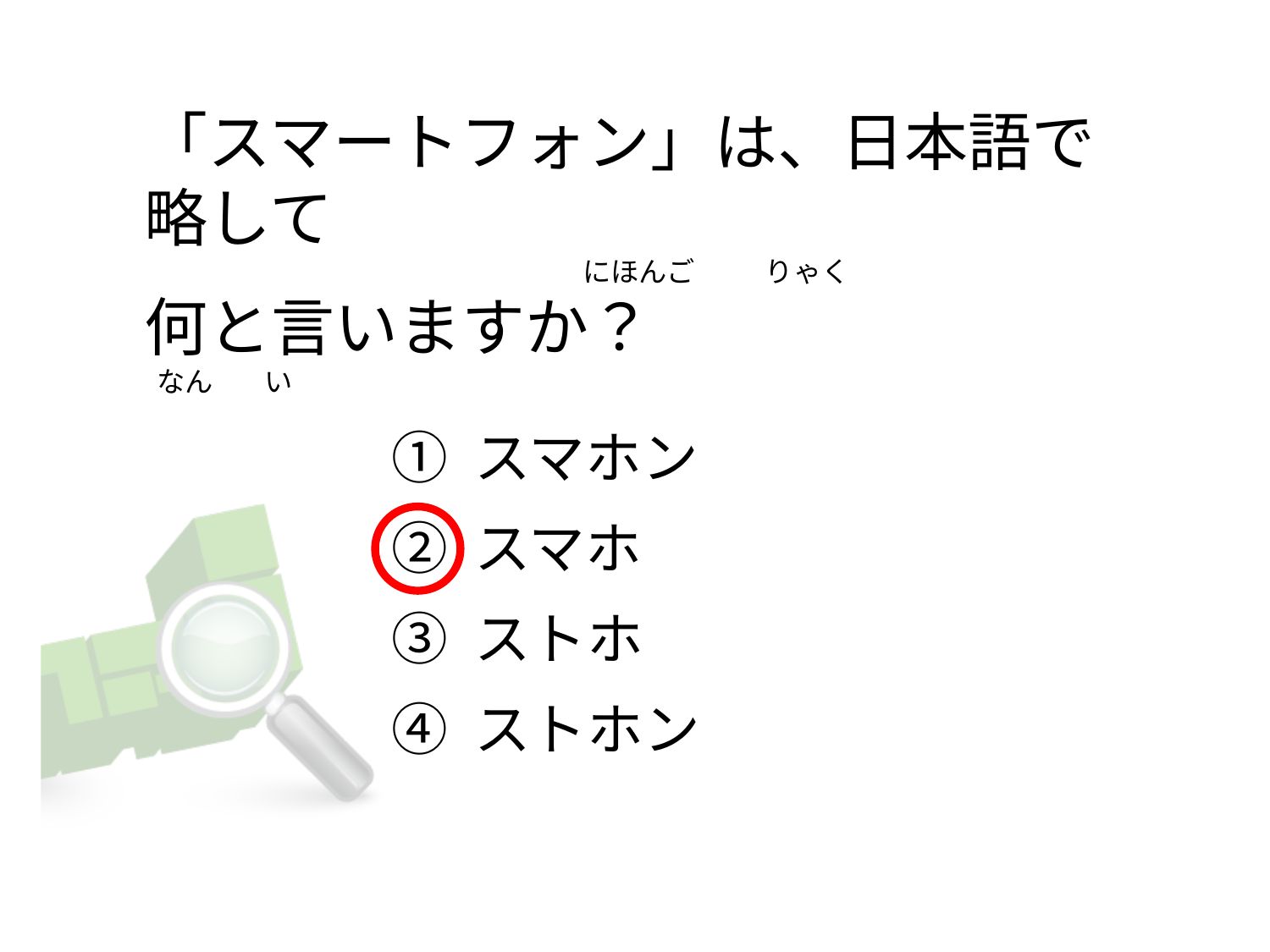

「スマートフォン」は、日本語で略して
                                                                    にほんご           りゃく
何と言いますか？
 なん        い
① スマホン
② スマホ
③ ストホ
④ ストホン